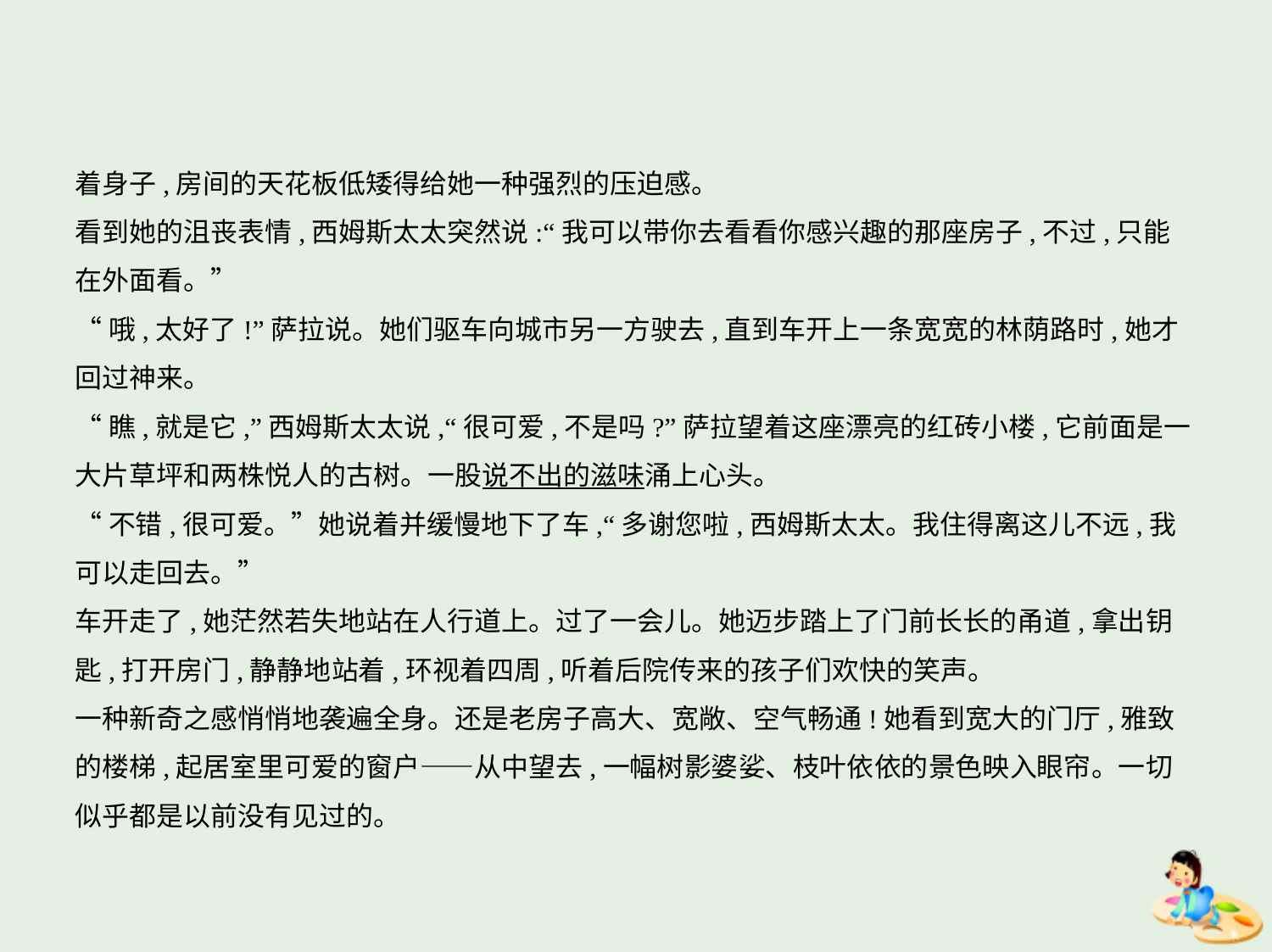

着身子,房间的天花板低矮得给她一种强烈的压迫感。
看到她的沮丧表情,西姆斯太太突然说:“我可以带你去看看你感兴趣的那座房子,不过,只能
在外面看。”
“哦,太好了!”萨拉说。她们驱车向城市另一方驶去,直到车开上一条宽宽的林荫路时,她才
回过神来。
“瞧,就是它,”西姆斯太太说,“很可爱,不是吗?”萨拉望着这座漂亮的红砖小楼,它前面是一
大片草坪和两株悦人的古树。一股说不出的滋味涌上心头。
“不错,很可爱。”她说着并缓慢地下了车,“多谢您啦,西姆斯太太。我住得离这儿不远,我
可以走回去。”
车开走了,她茫然若失地站在人行道上。过了一会儿。她迈步踏上了门前长长的甬道,拿出钥
匙,打开房门,静静地站着,环视着四周,听着后院传来的孩子们欢快的笑声。
一种新奇之感悄悄地袭遍全身。还是老房子高大、宽敞、空气畅通!她看到宽大的门厅,雅致
的楼梯,起居室里可爱的窗户——从中望去,一幅树影婆娑、枝叶依依的景色映入眼帘。一切
似乎都是以前没有见过的。